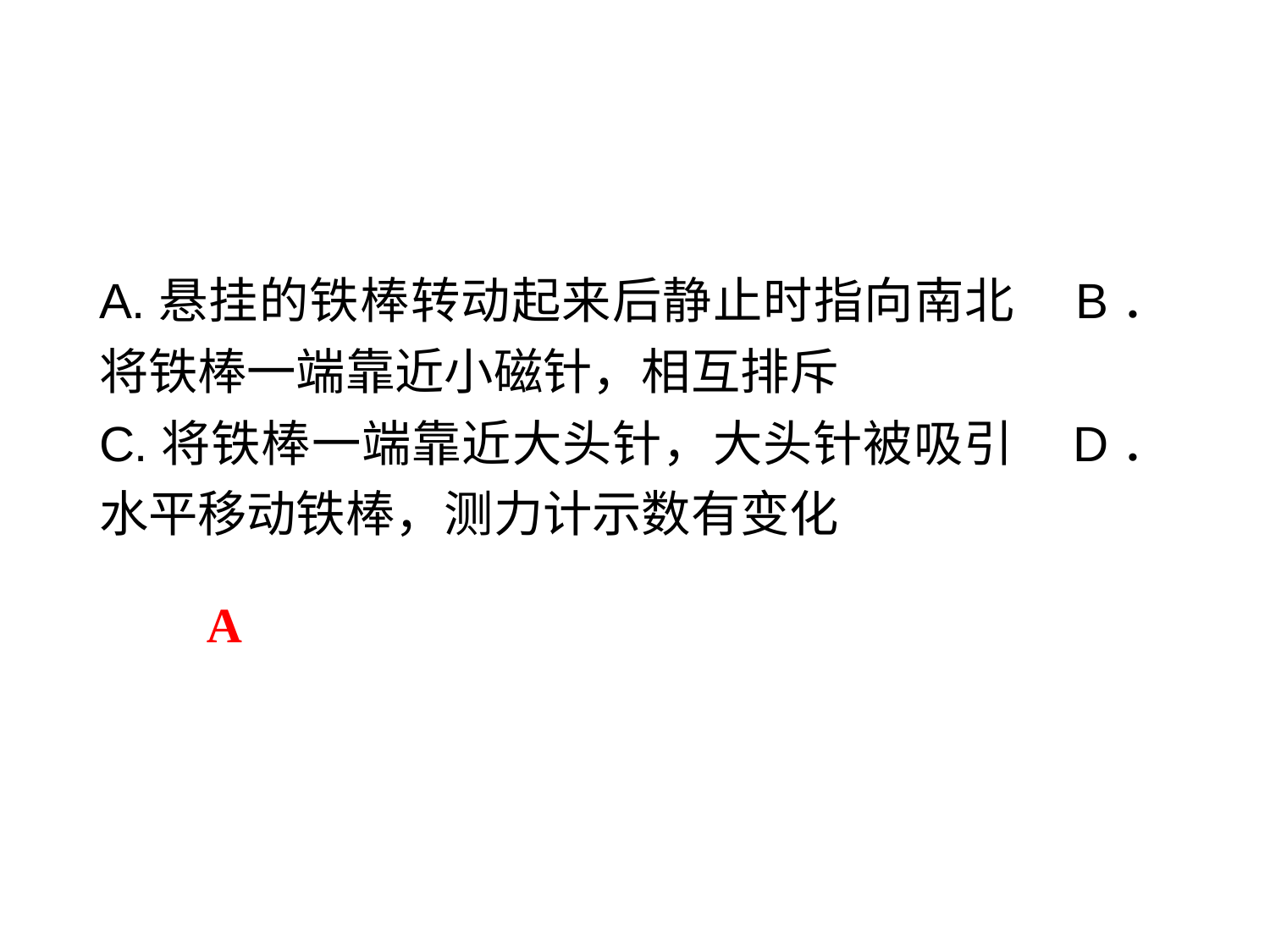

A.悬挂的铁棒转动起来后静止时指向南北    B．将铁棒一端靠近小磁针，相互排斥
C.将铁棒一端靠近大头针，大头针被吸引    D．水平移动铁棒，测力计示数有变化
A